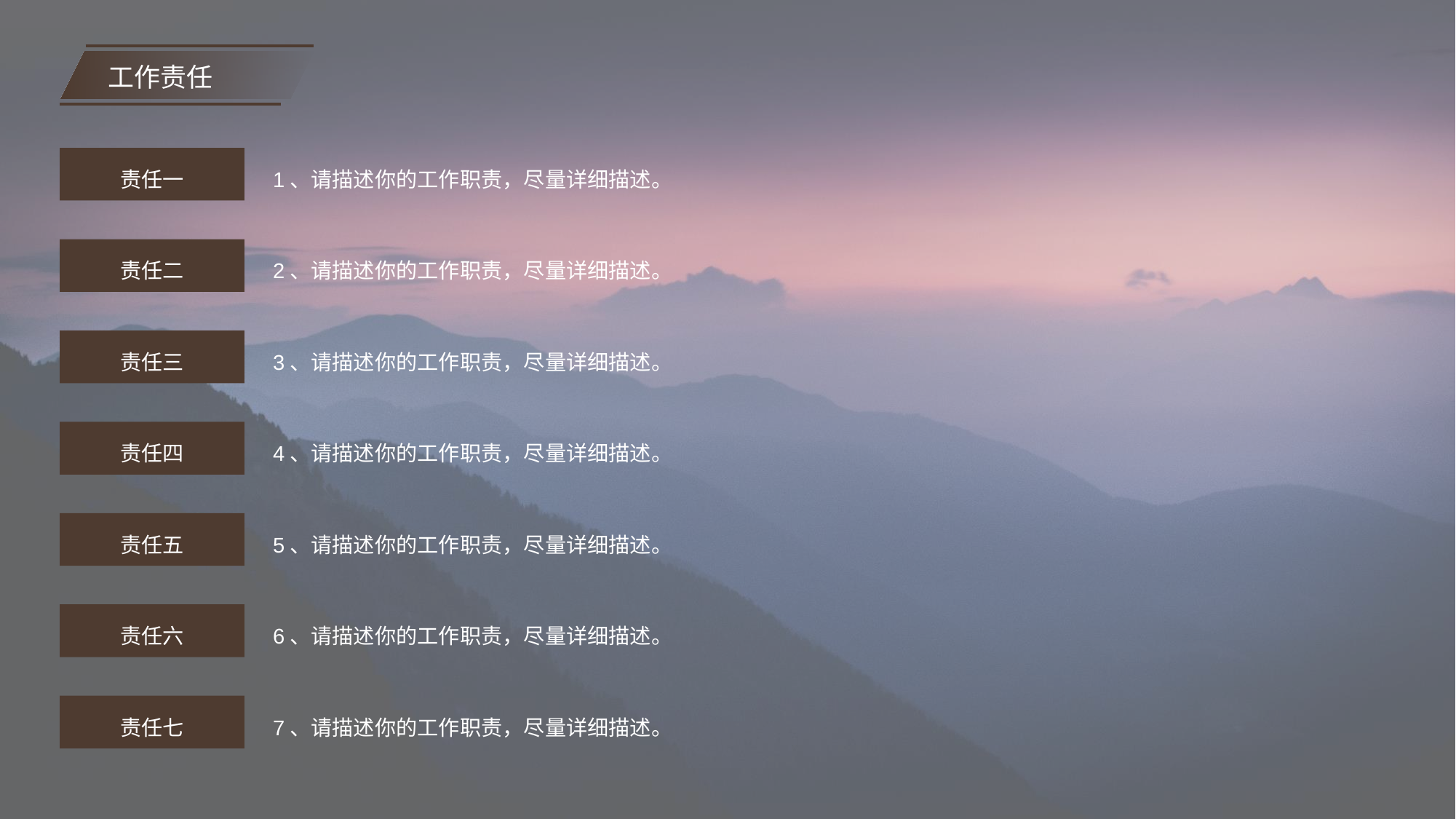

工作责任
责任一
1、请描述你的工作职责，尽量详细描述。
责任二
2、请描述你的工作职责，尽量详细描述。
责任三
3、请描述你的工作职责，尽量详细描述。
责任四
4、请描述你的工作职责，尽量详细描述。
责任五
5、请描述你的工作职责，尽量详细描述。
责任六
6、请描述你的工作职责，尽量详细描述。
责任七
7、请描述你的工作职责，尽量详细描述。